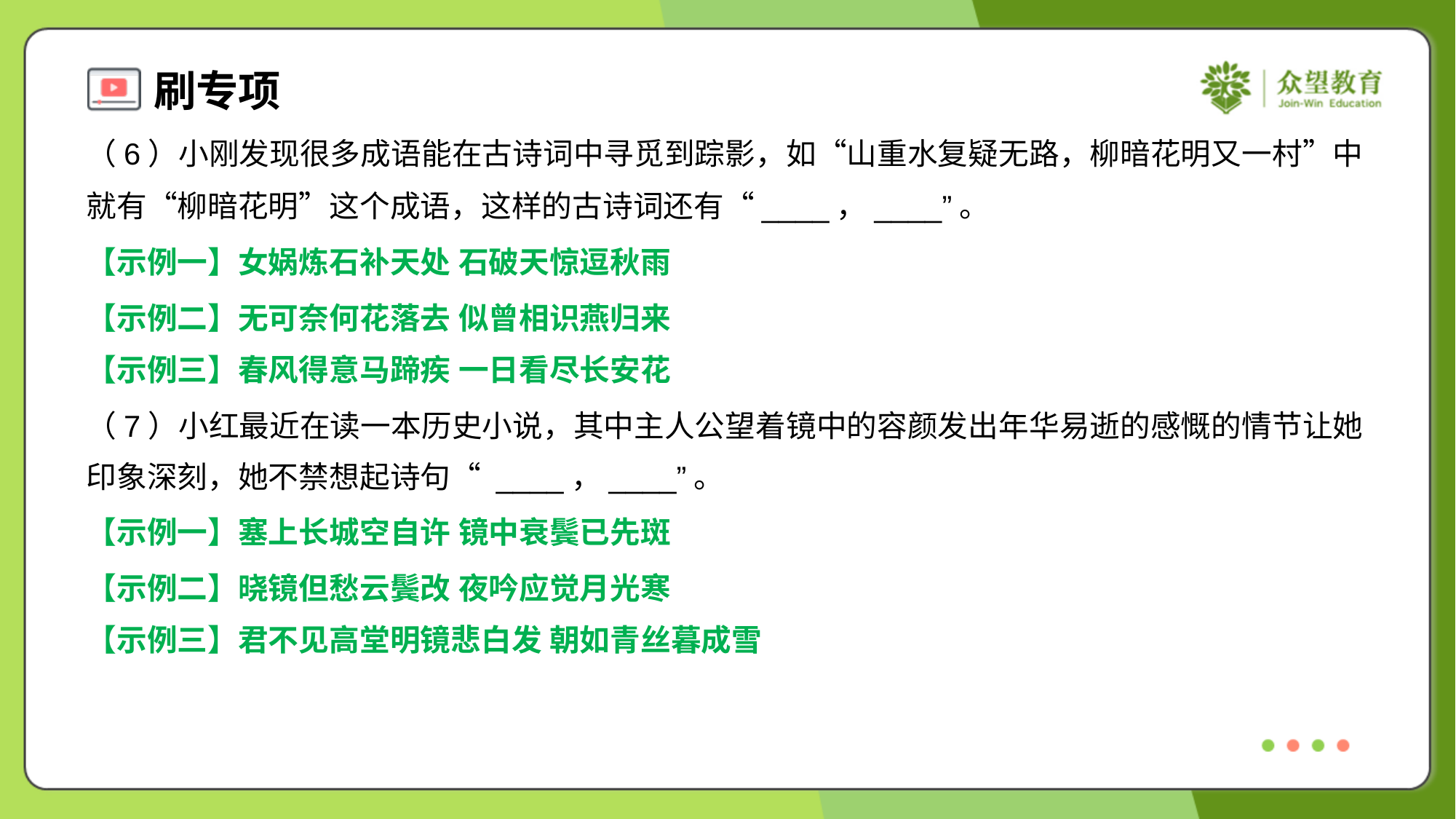

（6）小刚发现很多成语能在古诗词中寻觅到踪影，如“山重水复疑无路，柳暗花明又一村”中
就有“柳暗花明”这个成语，这样的古诗词还有“____，____”。
【示例一】女娲炼石补天处 石破天惊逗秋雨
【示例二】无可奈何花落去 似曾相识燕归来
【示例三】春风得意马蹄疾 一日看尽长安花
（7）小红最近在读一本历史小说，其中主人公望着镜中的容颜发出年华易逝的感慨的情节让她
印象深刻，她不禁想起诗句“ ____，____”。
【示例一】塞上长城空自许 镜中衰鬓已先斑
【示例二】晓镜但愁云鬓改 夜吟应觉月光寒
【示例三】君不见高堂明镜悲白发 朝如青丝暮成雪